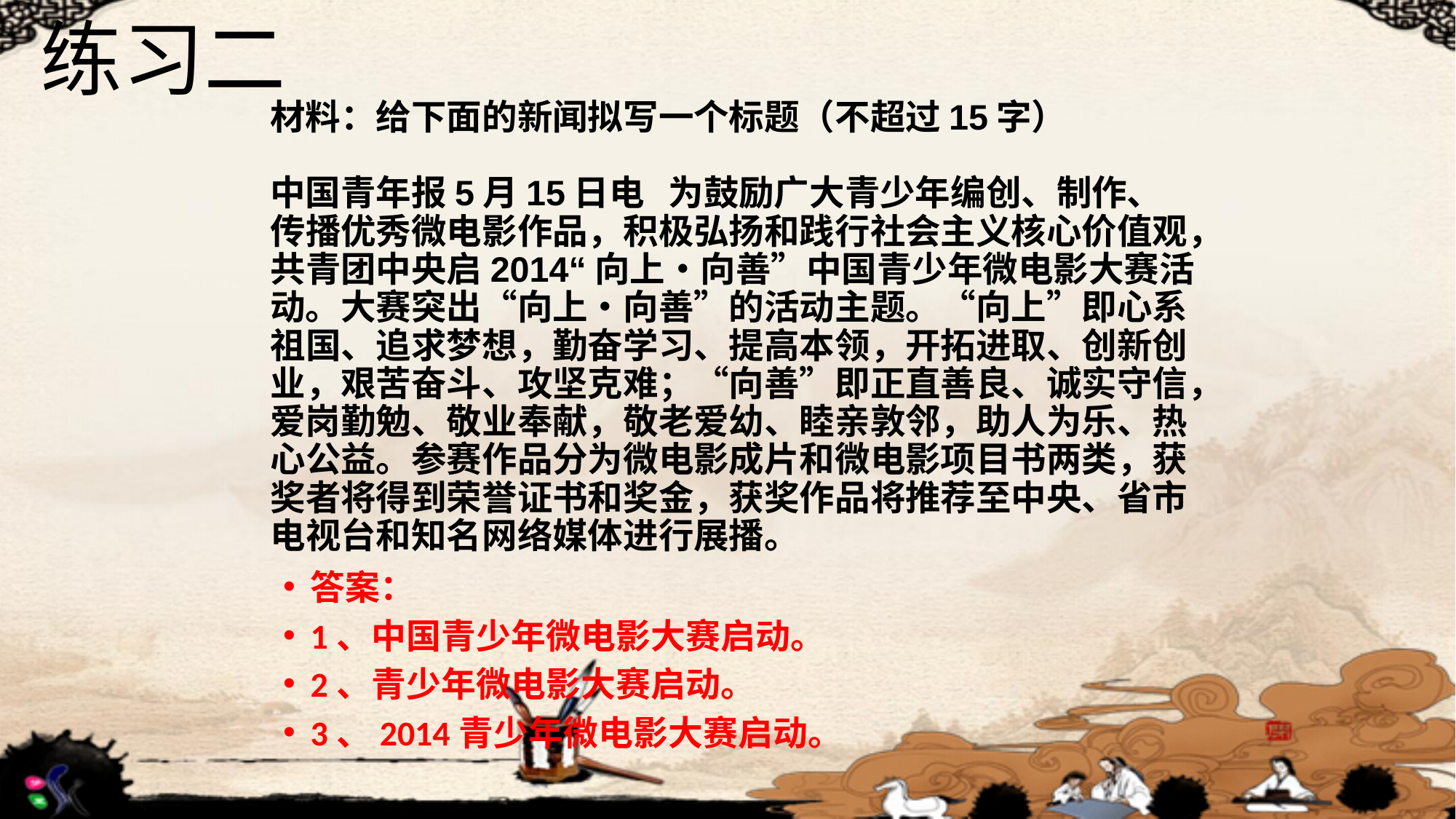

练习二
材料：给下面的新闻拟写一个标题（不超过15字）
中国青年报5月15日电   为鼓励广大青少年编创、制作、传播优秀微电影作品，积极弘扬和践行社会主义核心价值观，共青团中央启2014“向上•向善”中国青少年微电影大赛活动。大赛突出“向上•向善”的活动主题。“向上”即心系祖国、追求梦想，勤奋学习、提高本领，开拓进取、创新创业，艰苦奋斗、攻坚克难；“向善”即正直善良、诚实守信，爱岗勤勉、敬业奉献，敬老爱幼、睦亲敦邻，助人为乐、热心公益。参赛作品分为微电影成片和微电影项目书两类，获奖者将得到荣誉证书和奖金，获奖作品将推荐至中央、省市电视台和知名网络媒体进行展播。
答案：
1、中国青少年微电影大赛启动。
2、青少年微电影大赛启动。
3、2014青少年微电影大赛启动。